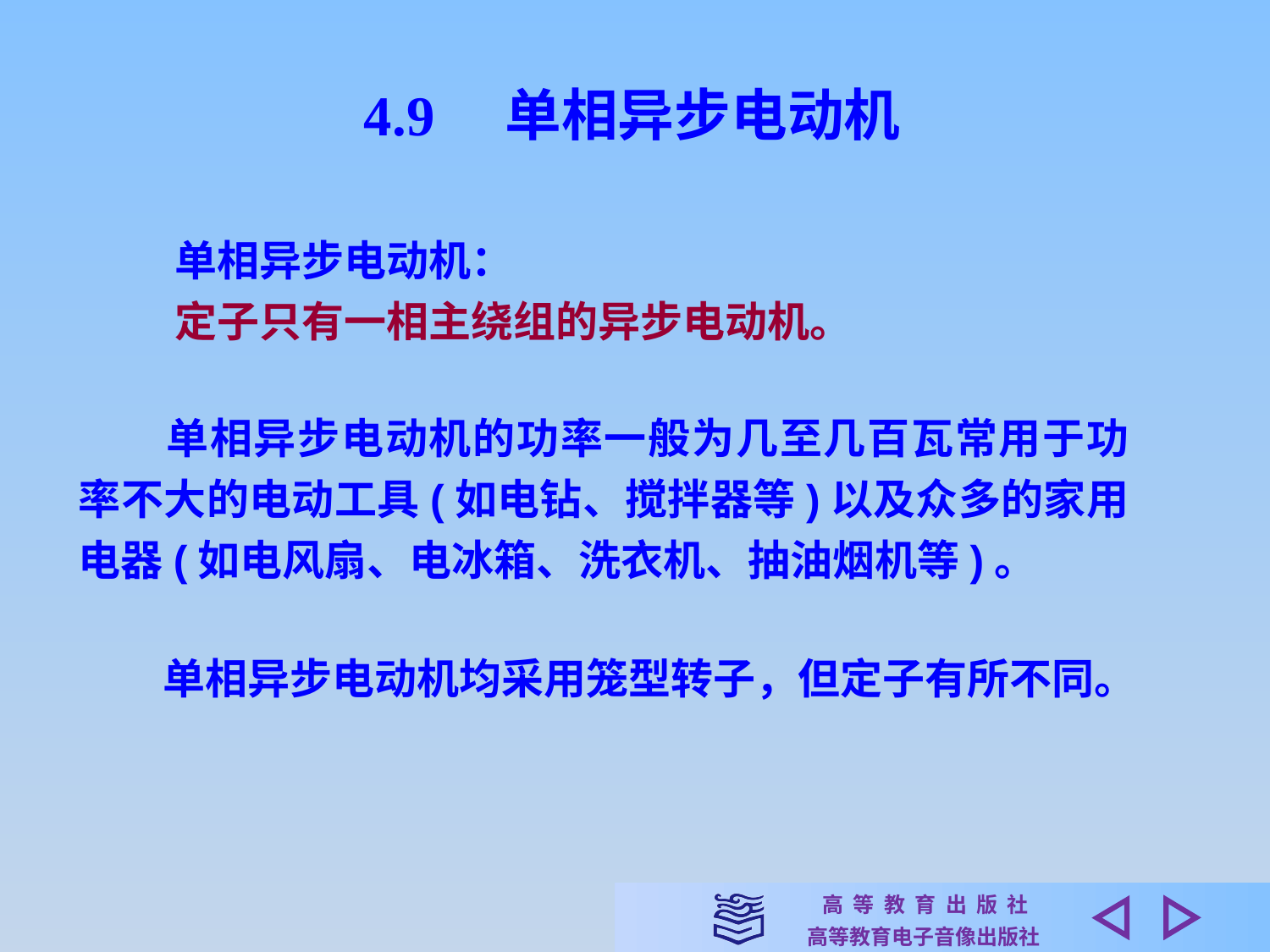

4.9　单相异步电动机
单相异步电动机：
定子只有一相主绕组的异步电动机。
　　单相异步电动机的功率一般为几至几百瓦常用于功率不大的电动工具(如电钻、搅拌器等)以及众多的家用电器(如电风扇、电冰箱、洗衣机、抽油烟机等)。
单相异步电动机均采用笼型转子，但定子有所不同。